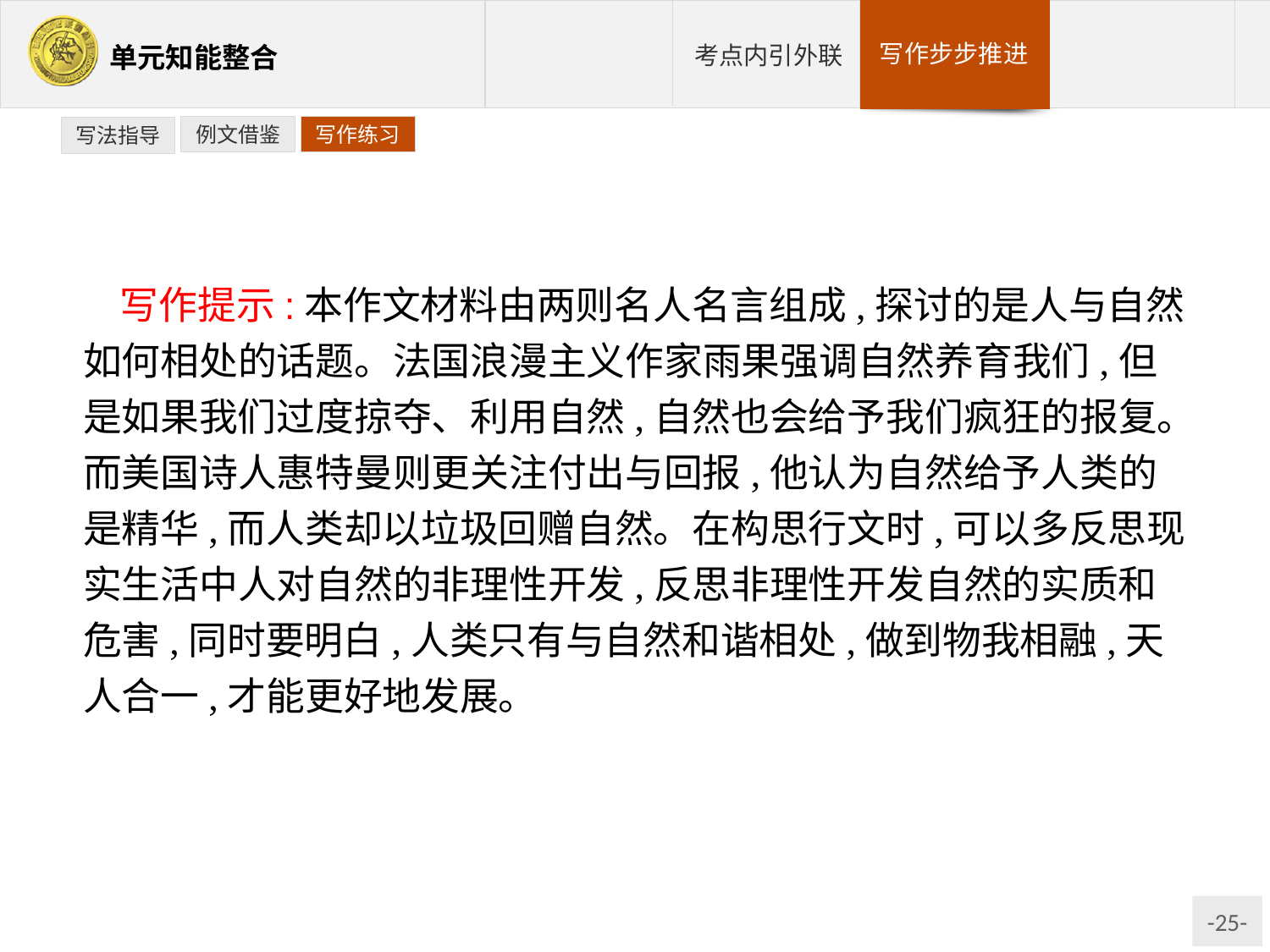

例文借鉴
写作练习
写法指导
写作提示:本作文材料由两则名人名言组成,探讨的是人与自然如何相处的话题。法国浪漫主义作家雨果强调自然养育我们,但是如果我们过度掠夺、利用自然,自然也会给予我们疯狂的报复。而美国诗人惠特曼则更关注付出与回报,他认为自然给予人类的是精华,而人类却以垃圾回赠自然。在构思行文时,可以多反思现实生活中人对自然的非理性开发,反思非理性开发自然的实质和危害,同时要明白,人类只有与自然和谐相处,做到物我相融,天人合一,才能更好地发展。